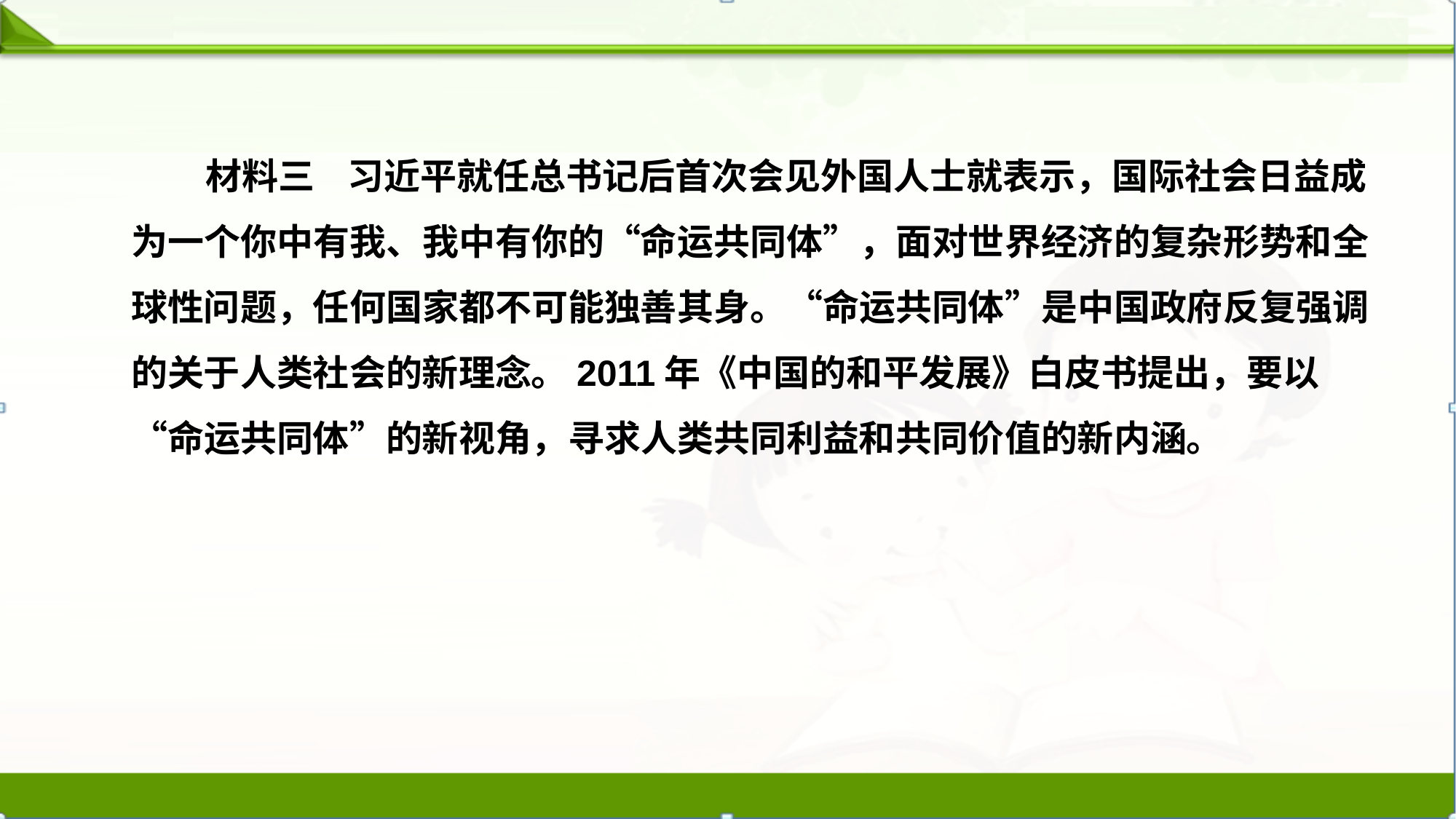

材料三    习近平就任总书记后首次会见外国人士就表示，国际社会日益成为一个你中有我、我中有你的“命运共同体”，面对世界经济的复杂形势和全球性问题，任何国家都不可能独善其身。“命运共同体”是中国政府反复强调的关于人类社会的新理念。2011年《中国的和平发展》白皮书提出，要以“命运共同体”的新视角，寻求人类共同利益和共同价值的新内涵。